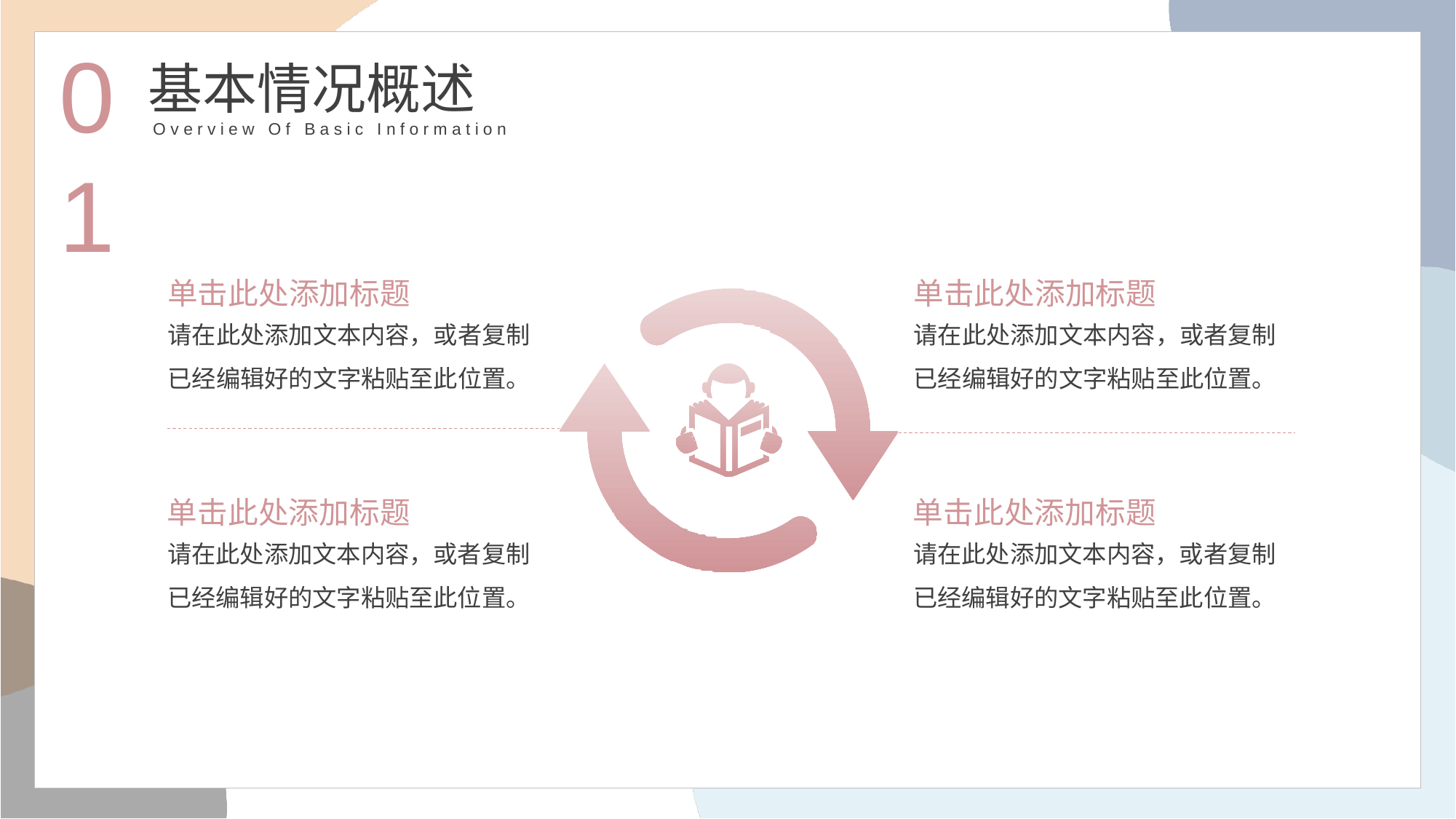

01
基本情况概述
Overview Of Basic Information
单击此处添加标题
单击此处添加标题

请在此处添加文本内容，或者复制已经编辑好的文字粘贴至此位置。
请在此处添加文本内容，或者复制已经编辑好的文字粘贴至此位置。

单击此处添加标题
单击此处添加标题
请在此处添加文本内容，或者复制已经编辑好的文字粘贴至此位置。
请在此处添加文本内容，或者复制已经编辑好的文字粘贴至此位置。